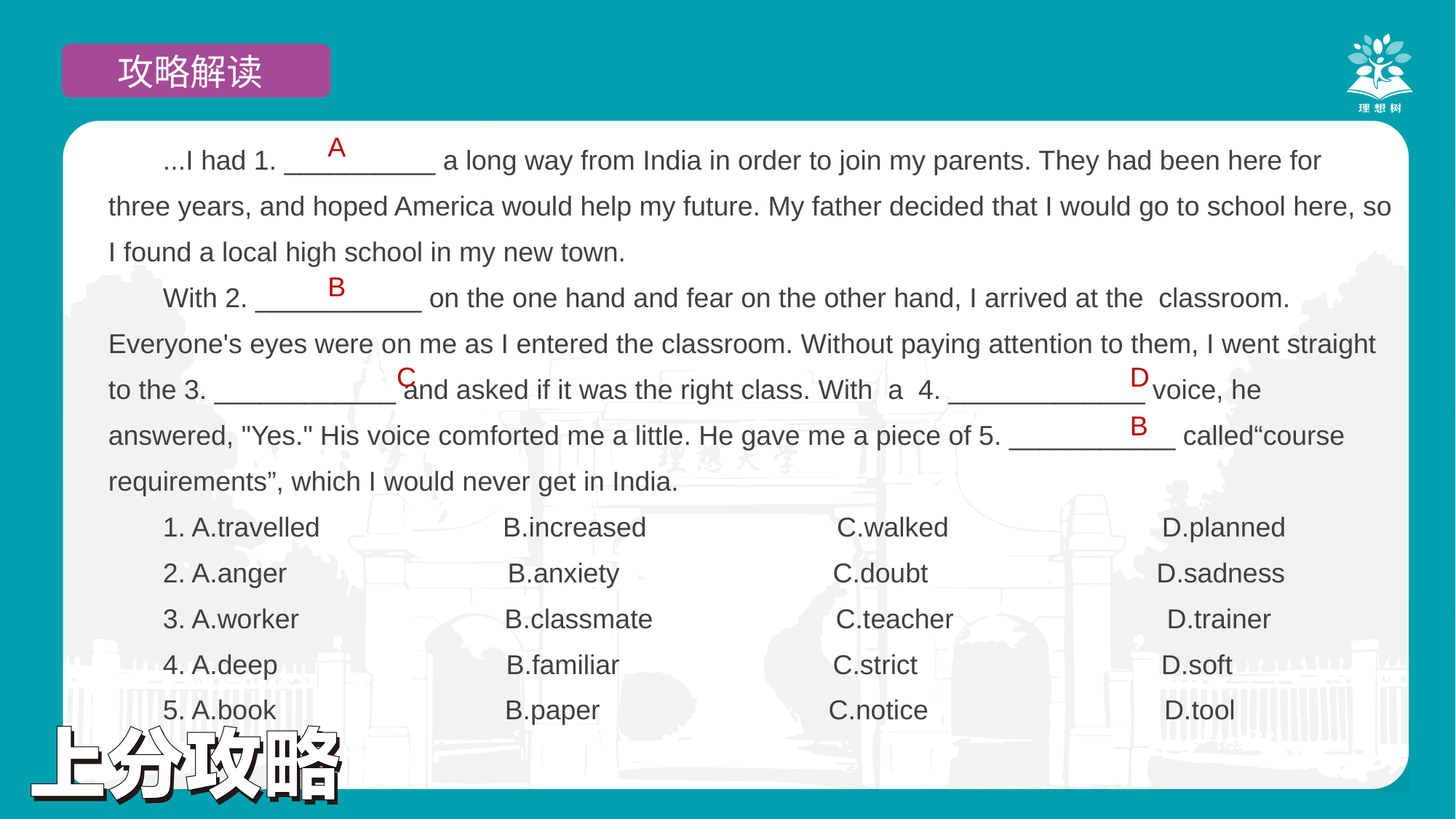

攻略解读
...I had 1. __________ a long way from India in order to join my parents. They had been here for  three years, and hoped America would help my future. My father decided that I would go to school here, so I found a local high school in my new town.
With 2. ___________ on the one hand and fear on the other hand, I arrived at the  classroom. Everyone's eyes were on me as I entered the classroom. Without paying attention to them, I went straight to the 3. ____________ and asked if it was the right class. With  a  4. _____________ voice, he    answered, "Yes." His voice comforted me a little. He gave me a piece of 5. ___________ called“course  requirements”, which I would never get in India.
1. A.travelled                        B.increased                         C.walked                            D.planned
2. A.anger                             B.anxiety                            C.doubt                              D.sadness
3. A.worker                           B.classmate                        C.teacher                            D.trainer
4. A.deep                              B.familiar                            C.strict                                D.soft
5. A.book                              B.paper                              C.notice                               D.tool
A
B
C
D
B